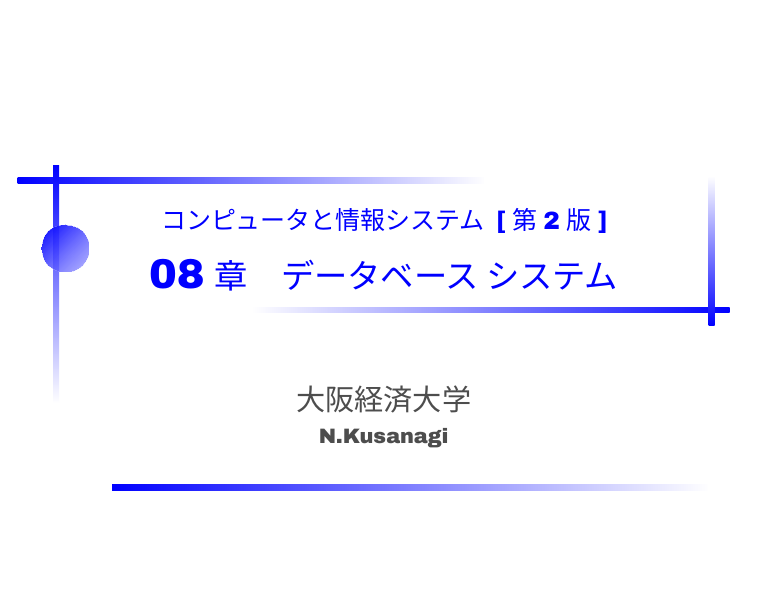

# コンピュータと情報システム [第2版] 08章　データベース システム
大阪経済大学
N.Kusanagi